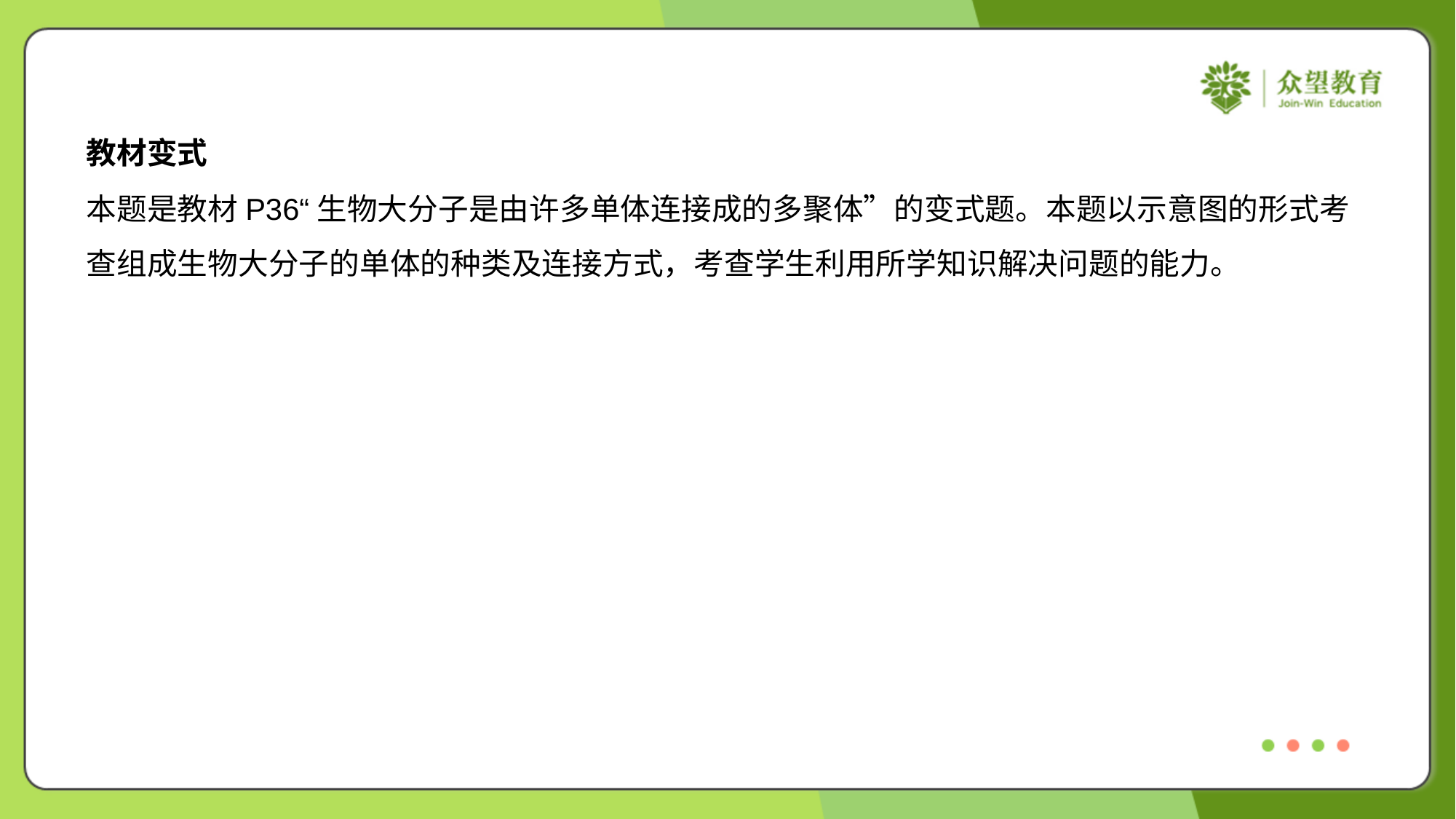

教材变式
本题是教材P36“生物大分子是由许多单体连接成的多聚体”的变式题。本题以示意图的形式考
查组成生物大分子的单体的种类及连接方式，考查学生利用所学知识解决问题的能力。